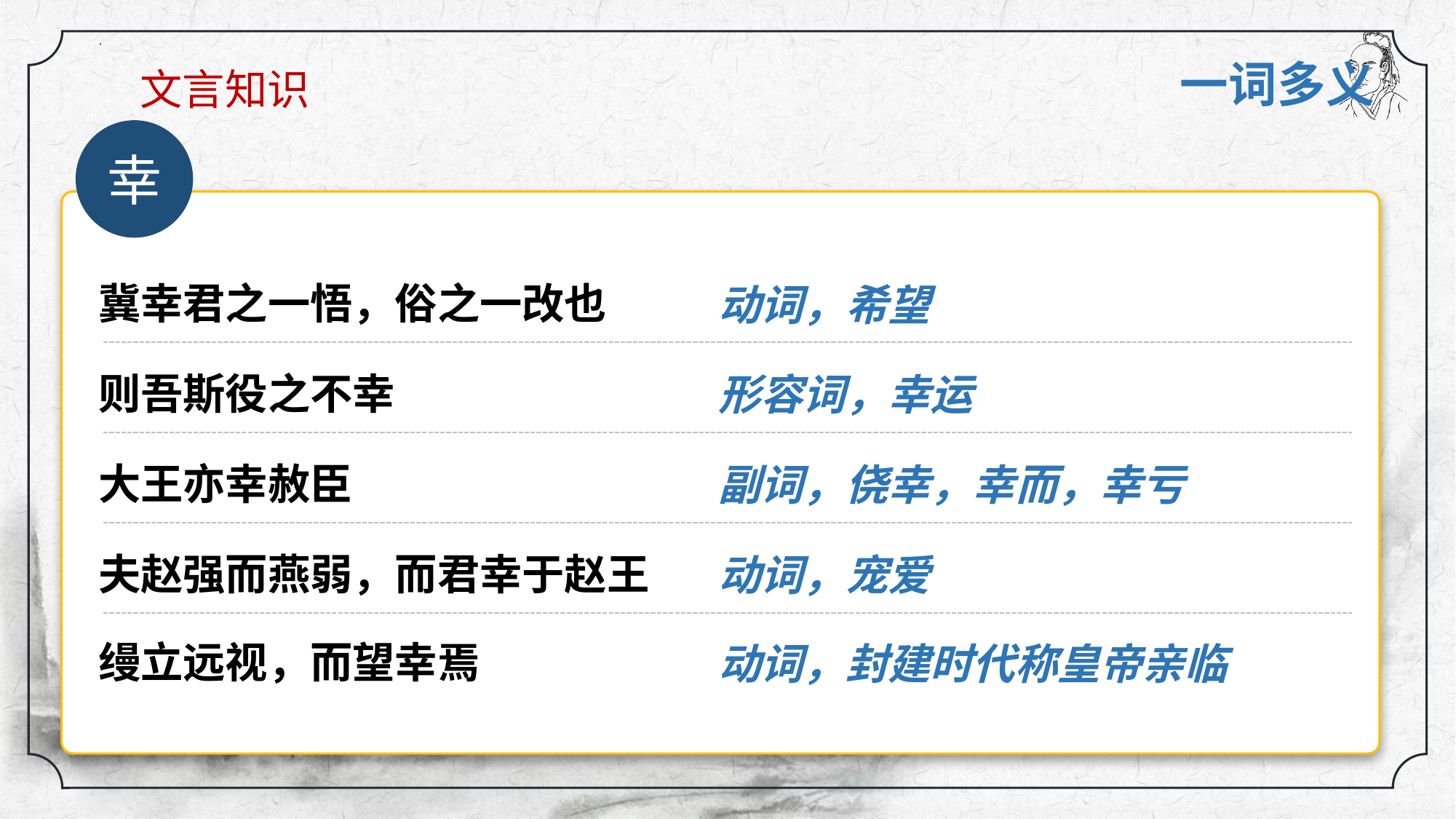

文言知识
一词多义
幸

冀幸君之一悟，俗之一改也
动词，希望
则吾斯役之不幸
形容词，幸运
大王亦幸赦臣
副词，侥幸，幸而，幸亏
夫赵强而燕弱，而君幸于赵王
动词，宠爱
缦立远视，而望幸焉
动词，封建时代称皇帝亲临